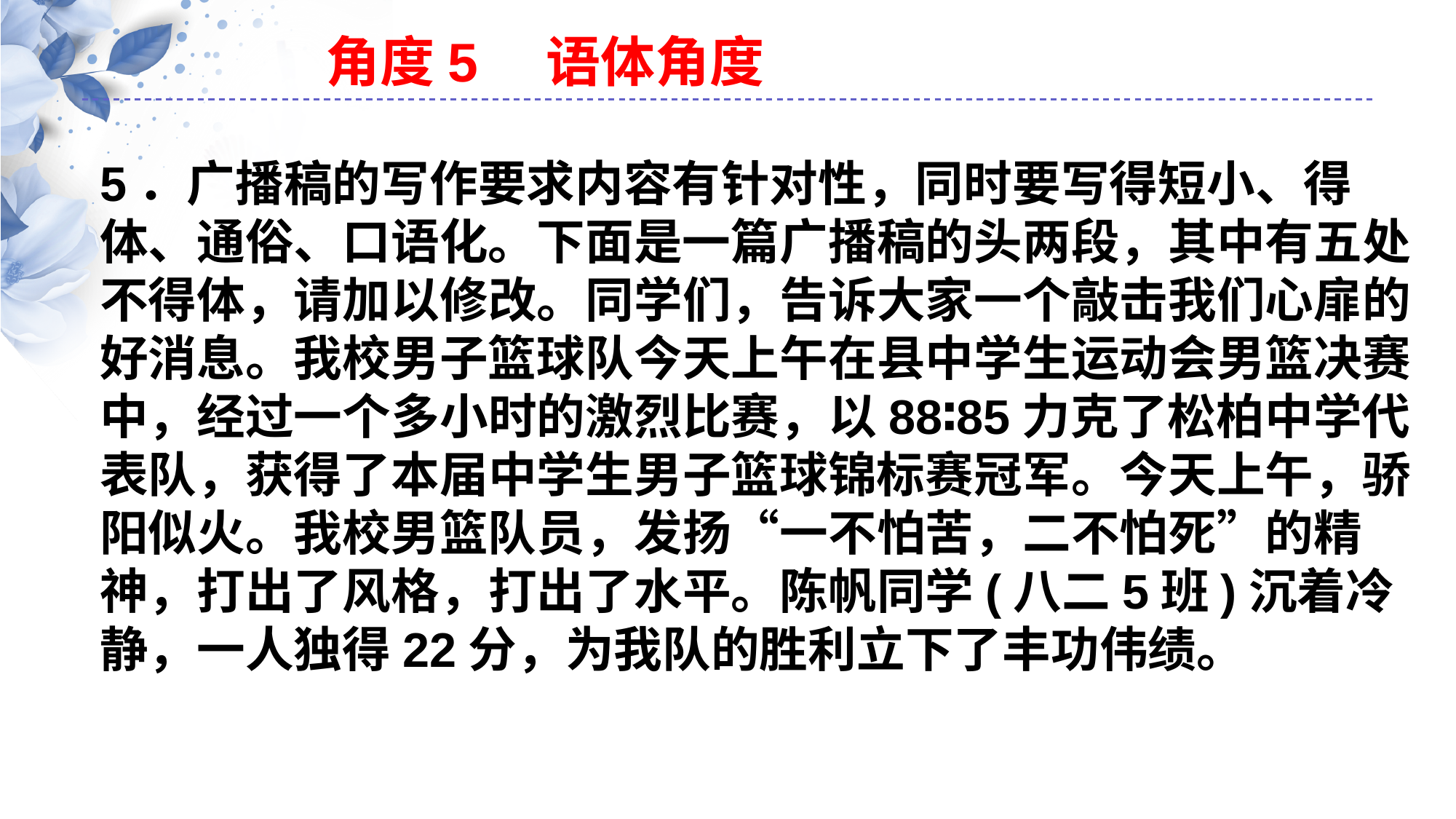

角度5　语体角度
5．广播稿的写作要求内容有针对性，同时要写得短小、得体、通俗、口语化。下面是一篇广播稿的头两段，其中有五处不得体，请加以修改。同学们，告诉大家一个敲击我们心扉的好消息。我校男子篮球队今天上午在县中学生运动会男篮决赛中，经过一个多小时的激烈比赛，以88∶85力克了松柏中学代表队，获得了本届中学生男子篮球锦标赛冠军。今天上午，骄阳似火。我校男篮队员，发扬“一不怕苦，二不怕死”的精神，打出了风格，打出了水平。陈帆同学(八二5班)沉着冷静，一人独得22分，为我队的胜利立下了丰功伟绩。